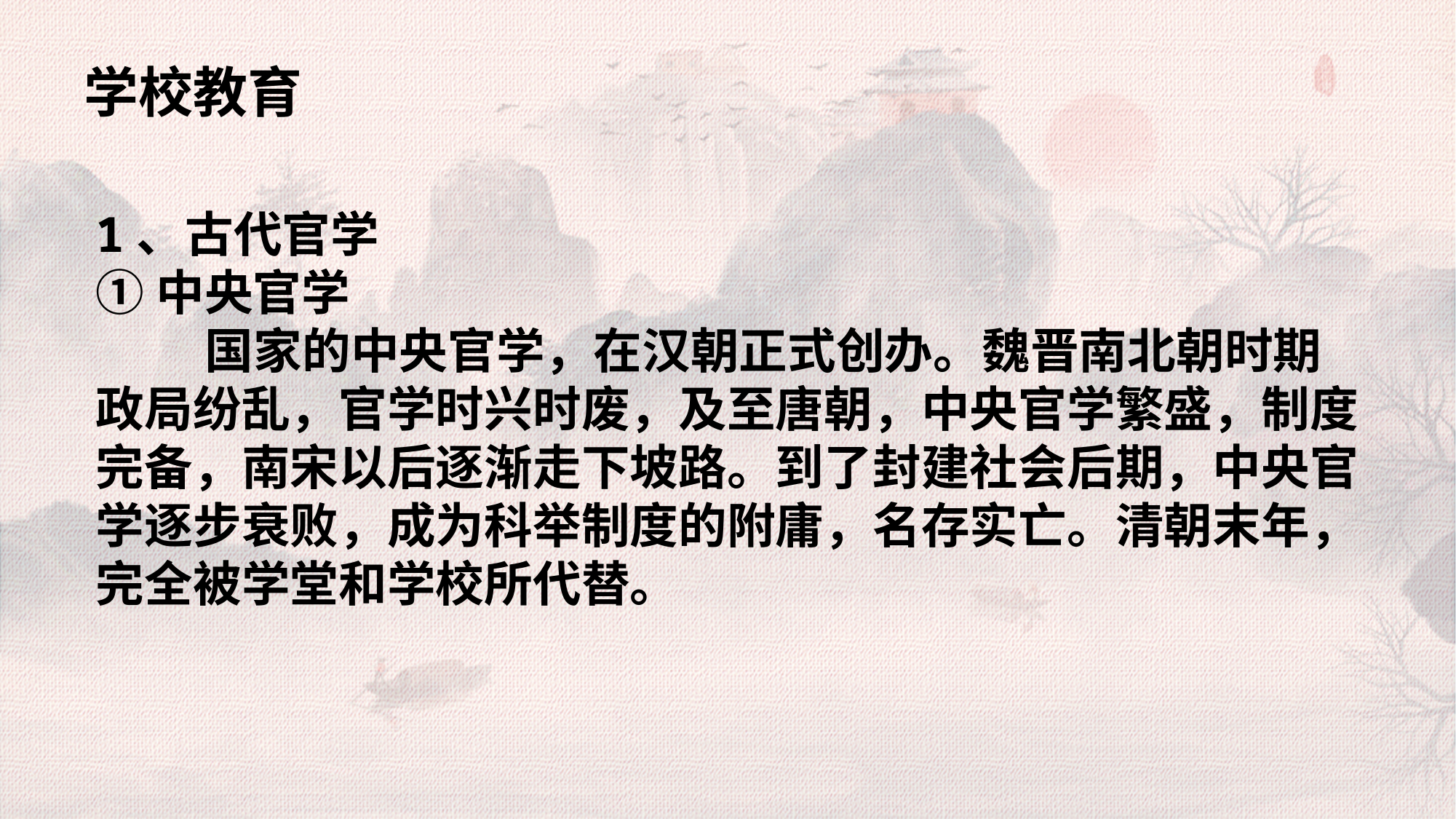

学校教育
1、古代官学
①中央官学
国家的中央官学，在汉朝正式创办。魏晋南北朝时期政局纷乱，官学时兴时废，及至唐朝，中央官学繁盛，制度完备，南宋以后逐渐走下坡路。到了封建社会后期，中央官学逐步衰败，成为科举制度的附庸，名存实亡。清朝末年，完全被学堂和学校所代替。